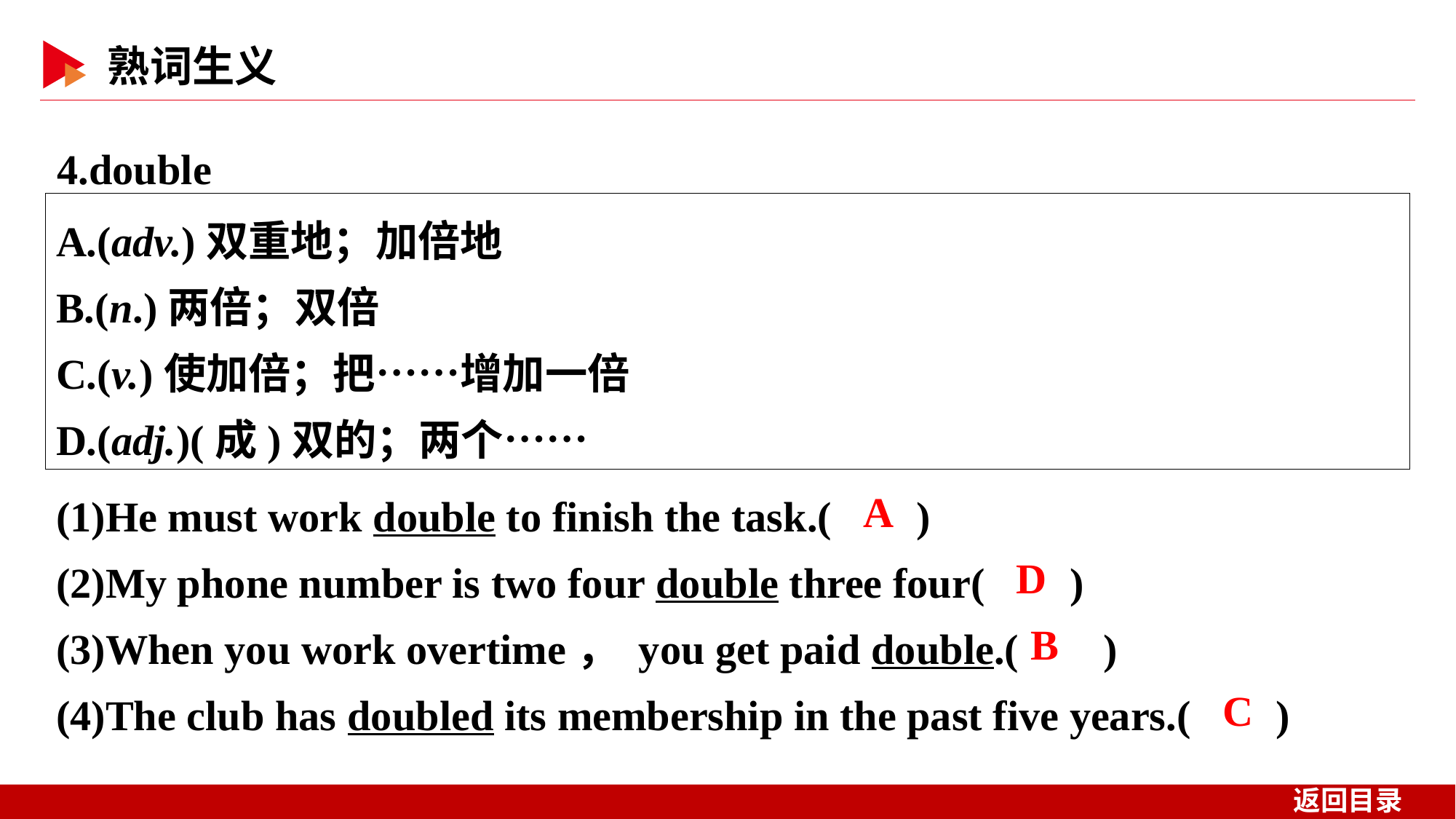

4.double
A.(adv.)双重地；加倍地
B.(n.)两倍；双倍
C.(v.)使加倍；把……增加一倍
D.(adj.)(成)双的；两个……
(1)He must work double to finish the task.(        )
(2)My phone number is two four double three four(        )
(3)When you work overtime， you get paid double.(        )
(4)The club has doubled its membership in the past five years.(        )
   A
   D
   B
   C